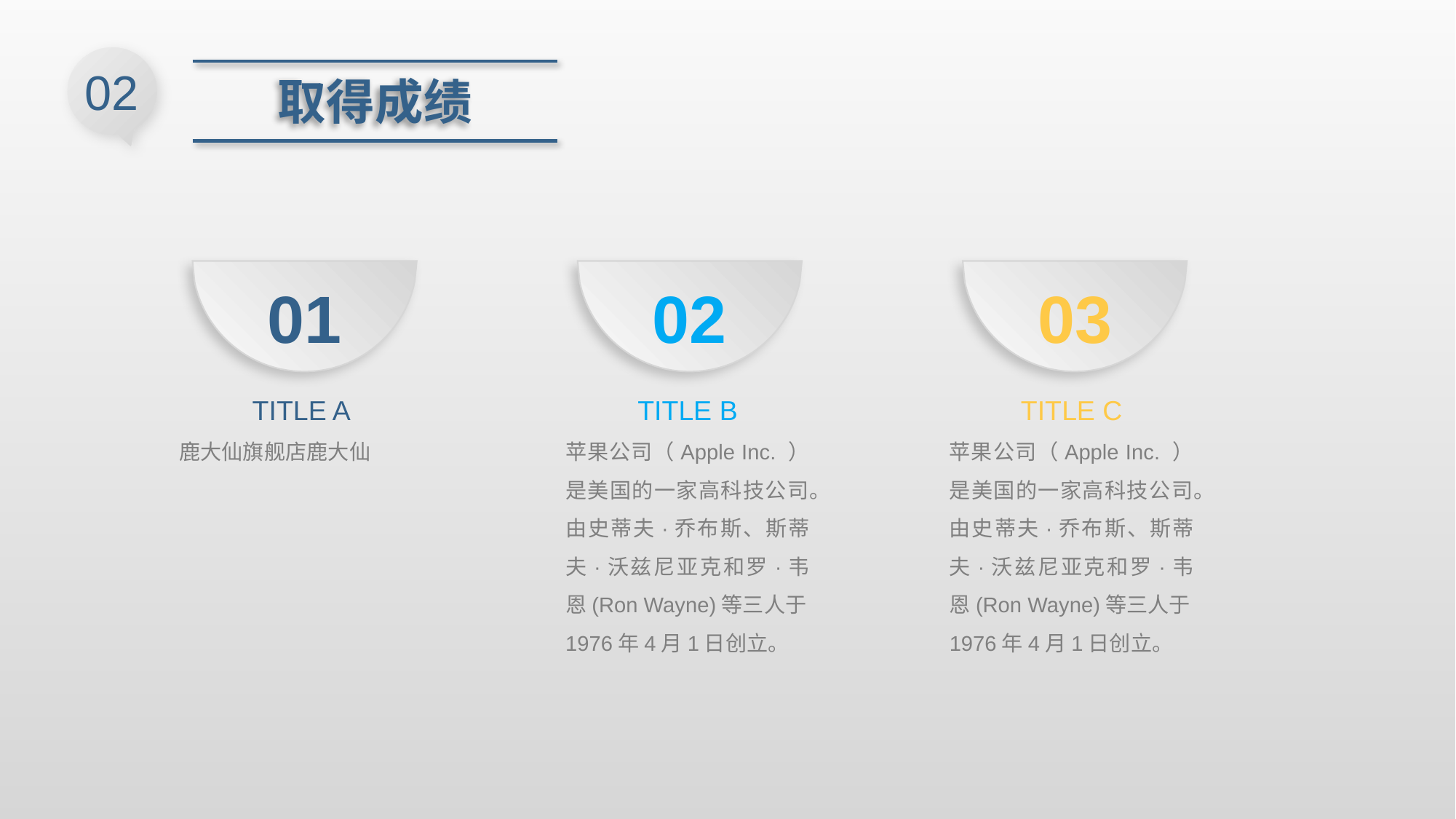

02
取得成绩
01
02
03
TITLE A
鹿大仙旗舰店鹿大仙
TITLE B
苹果公司（Apple Inc. ）是美国的一家高科技公司。由史蒂夫·乔布斯、斯蒂夫·沃兹尼亚克和罗·韦恩(Ron Wayne)等三人于1976年4月1日创立。
TITLE C
苹果公司（Apple Inc. ）是美国的一家高科技公司。由史蒂夫·乔布斯、斯蒂夫·沃兹尼亚克和罗·韦恩(Ron Wayne)等三人于1976年4月1日创立。